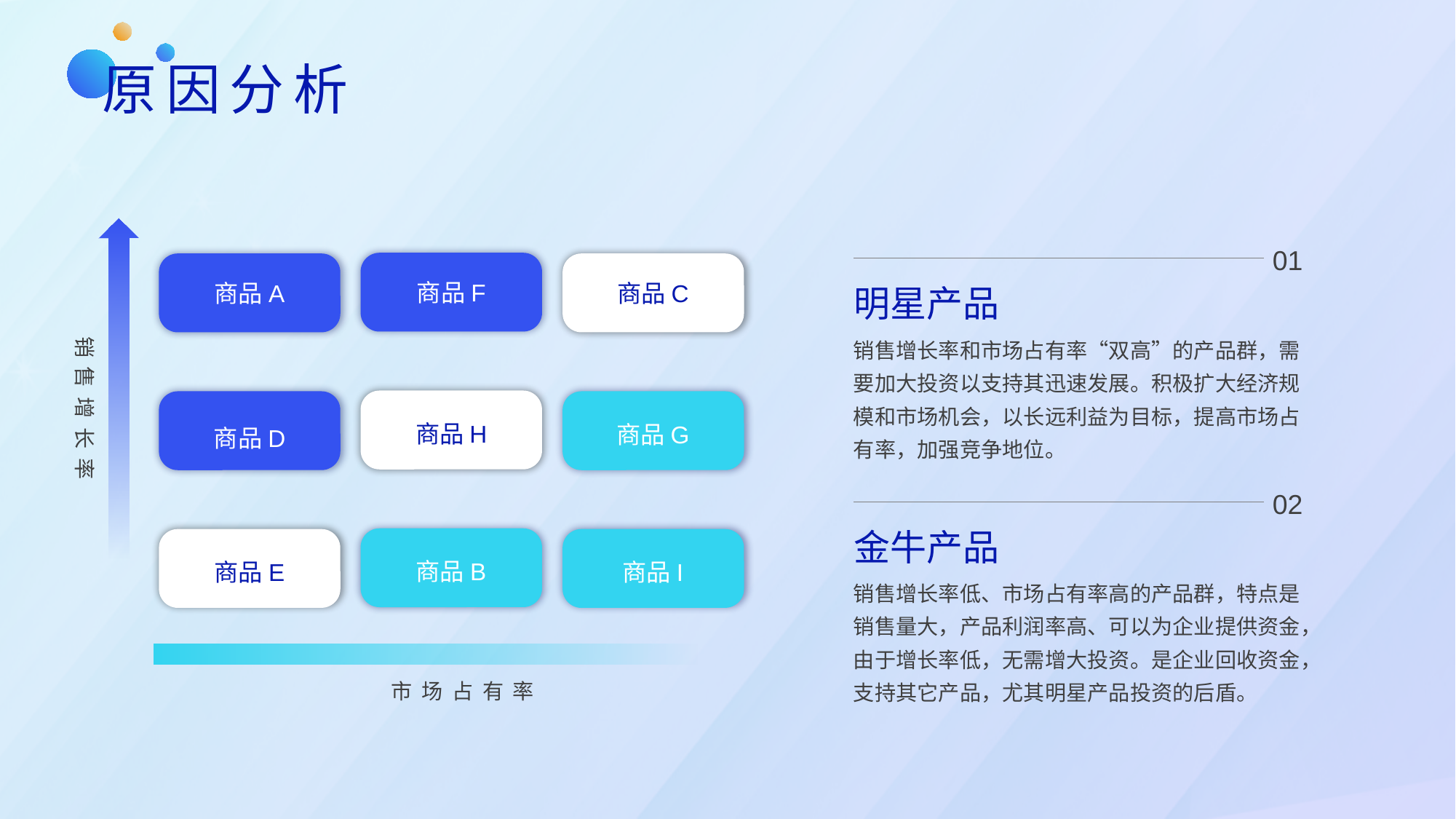

# 原因分析

商品F

商品C

商品A

销售增长率

商品H

商品D

商品G

商品B

商品E

商品I
市场占有率
01
明星产品
销售增长率和市场占有率“双高”的产品群，需要加大投资以支持其迅速发展。积极扩大经济规模和市场机会，以长远利益为目标，提高市场占有率，加强竞争地位。
02
金牛产品
销售增长率低、市场占有率高的产品群，特点是销售量大，产品利润率高、可以为企业提供资金，由于增长率低，无需增大投资。是企业回收资金，支持其它产品，尤其明星产品投资的后盾。